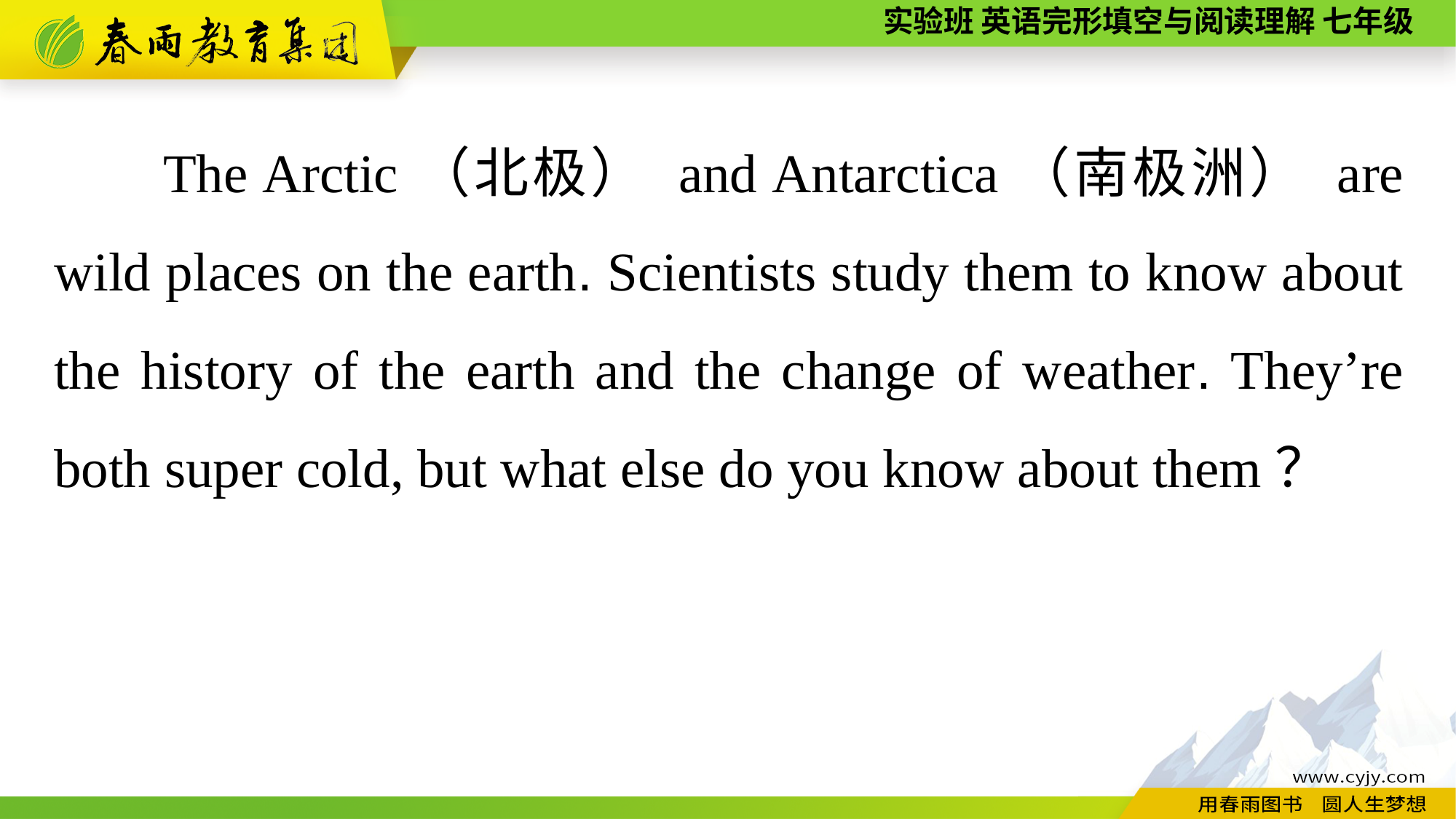

The Arctic（北极） and Antarctica（南极洲） are wild places on the earth. Scientists study them to know about the history of the earth and the change of weather. They’re both super cold, but what else do you know about them？